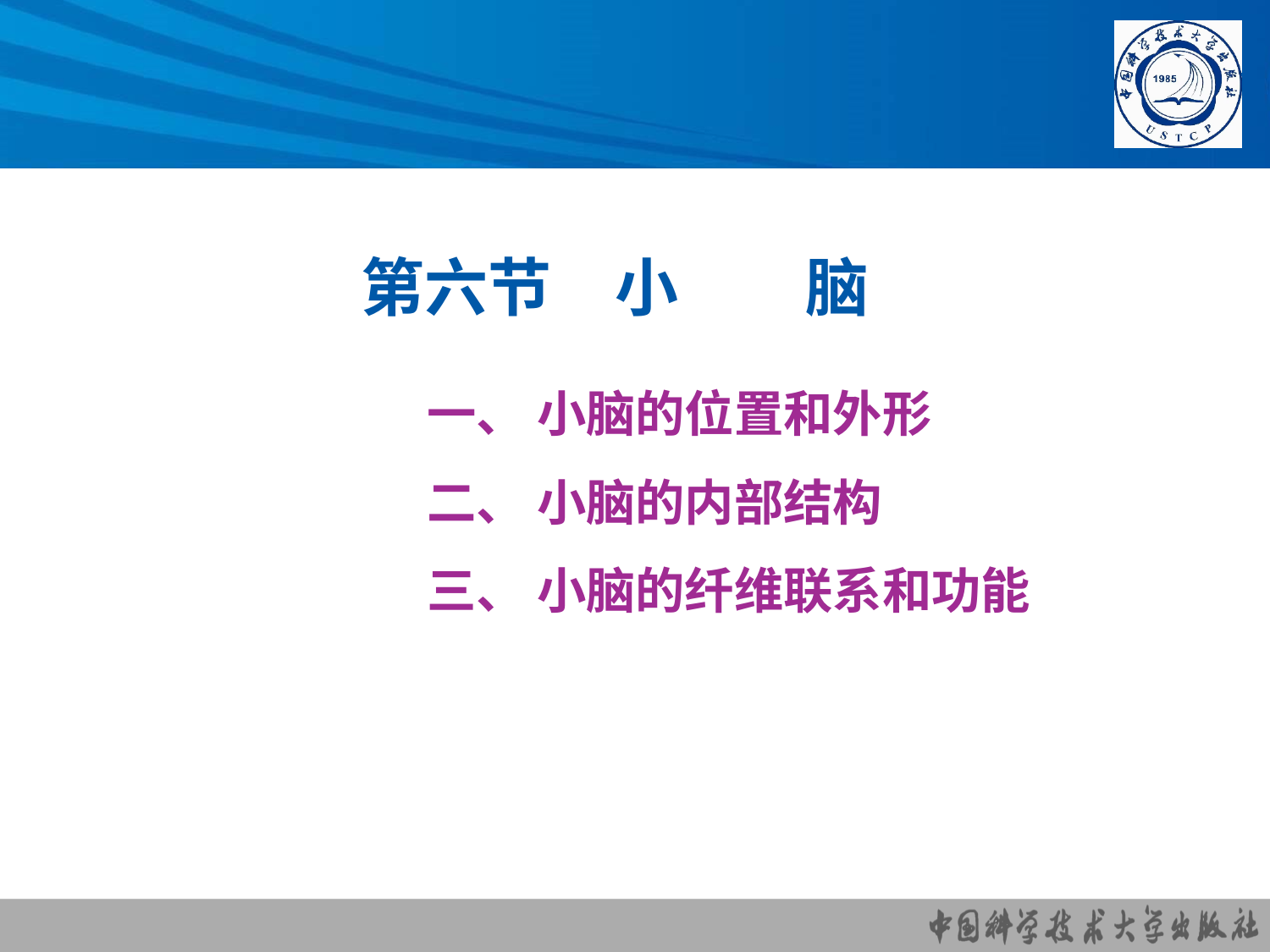

第六节　小　　脑
一、 小脑的位置和外形
二、 小脑的内部结构
三、 小脑的纤维联系和功能